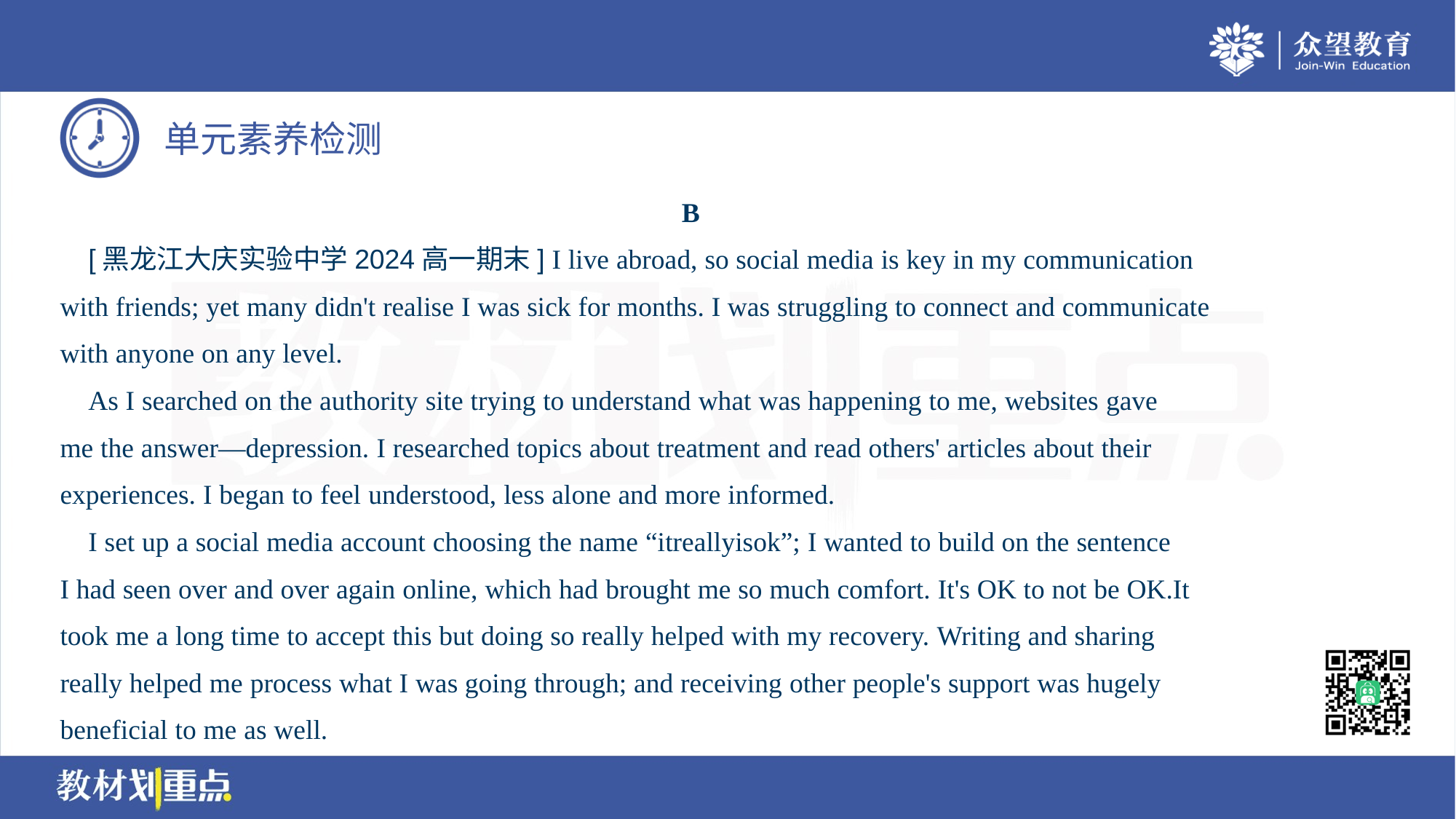

B
    [黑龙江大庆实验中学2024高一期末] I live abroad, so social media is key in my communication
with friends; yet many didn't realise I was sick for months. I was struggling to connect and communicate
with anyone on any level.
    As I searched on the authority site trying to understand what was happening to me, websites gave
me the answer—depression. I researched topics about treatment and read others' articles about their
experiences. I began to feel understood, less alone and more informed.
    I set up a social media account choosing the name “itreallyisok”; I wanted to build on the sentence
I had seen over and over again online, which had brought me so much comfort. It's OK to not be OK.It
took me a long time to accept this but doing so really helped with my recovery. Writing and sharing
really helped me process what I was going through; and receiving other people's support was hugely
beneficial to me as well.